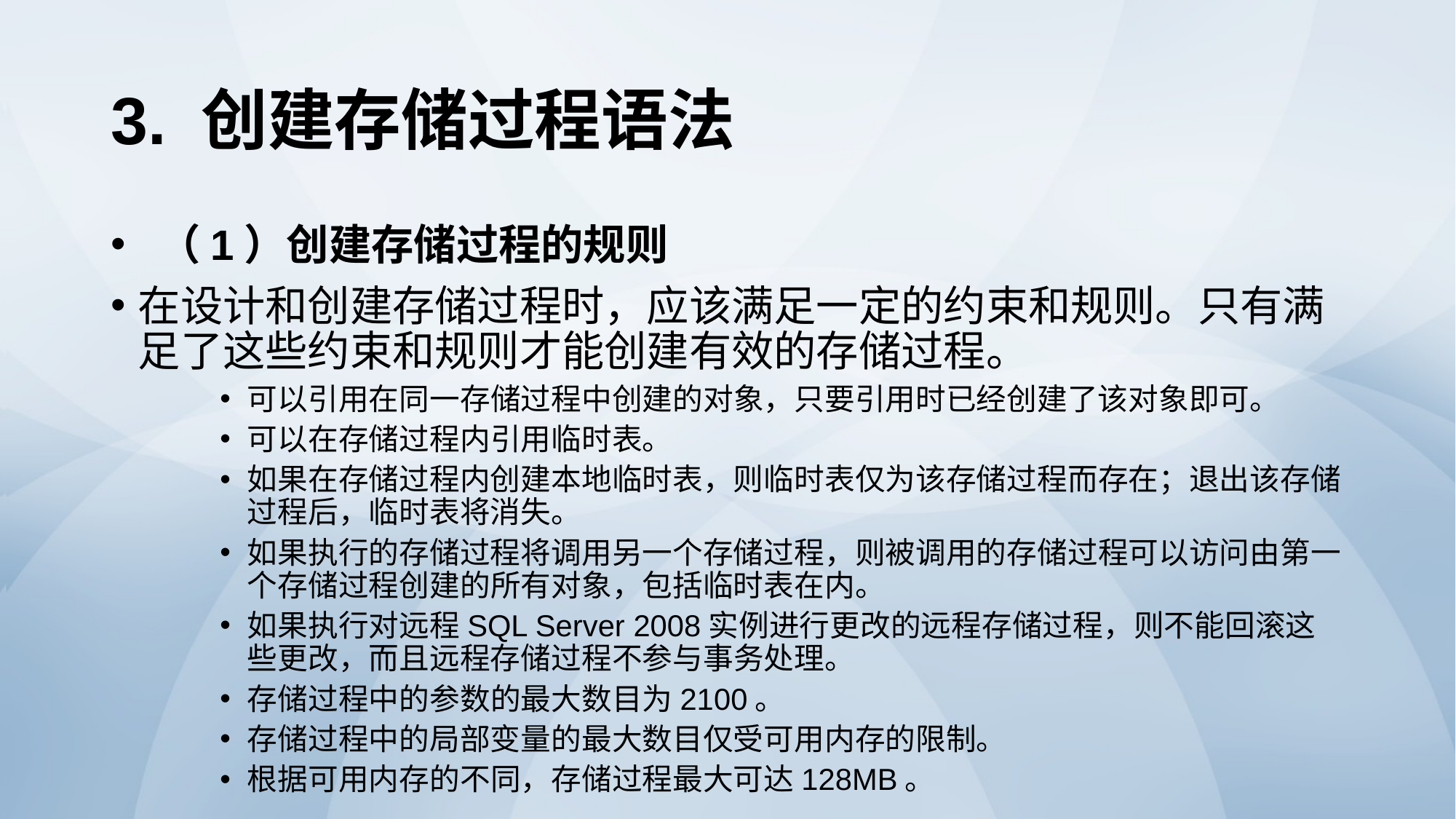

# 3. 创建存储过程语法
 （1）创建存储过程的规则
在设计和创建存储过程时，应该满足一定的约束和规则。只有满足了这些约束和规则才能创建有效的存储过程。
可以引用在同一存储过程中创建的对象，只要引用时已经创建了该对象即可。
可以在存储过程内引用临时表。
如果在存储过程内创建本地临时表，则临时表仅为该存储过程而存在；退出该存储过程后，临时表将消失。
如果执行的存储过程将调用另一个存储过程，则被调用的存储过程可以访问由第一个存储过程创建的所有对象，包括临时表在内。
如果执行对远程SQL Server 2008实例进行更改的远程存储过程，则不能回滚这些更改，而且远程存储过程不参与事务处理。
存储过程中的参数的最大数目为2100。
存储过程中的局部变量的最大数目仅受可用内存的限制。
根据可用内存的不同，存储过程最大可达128MB。